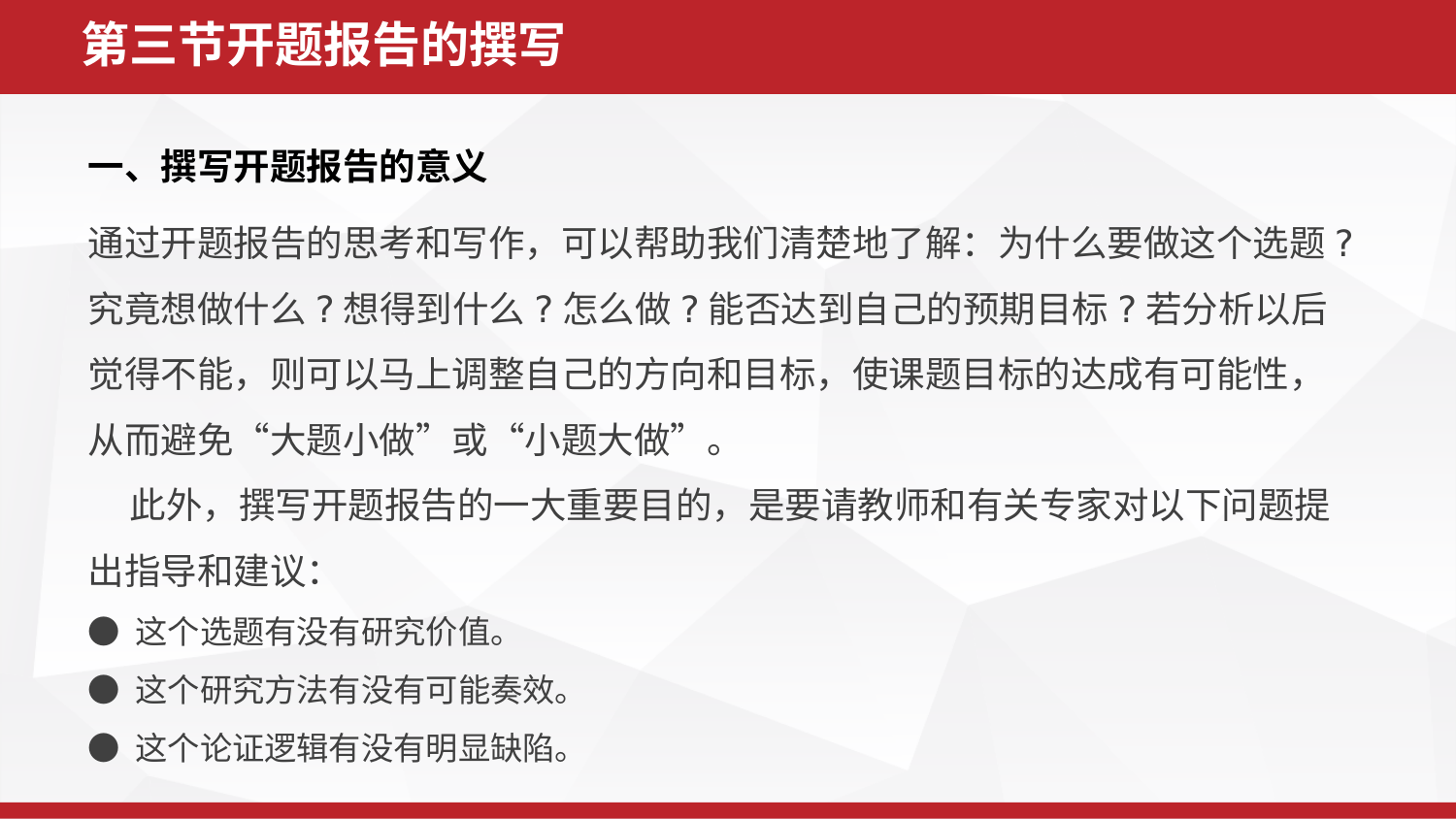

第三节开题报告的撰写
一、撰写开题报告的意义
通过开题报告的思考和写作，可以帮助我们清楚地了解：为什么要做这个选题?究竟想做什么?想得到什么?怎么做?能否达到自己的预期目标?若分析以后觉得不能，则可以马上调整自己的方向和目标，使课题目标的达成有可能性，从而避免“大题小做”或“小题大做”。
    此外，撰写开题报告的一大重要目的，是要请教师和有关专家对以下问题提出指导和建议：
● 这个选题有没有研究价值。
● 这个研究方法有没有可能奏效。
● 这个论证逻辑有没有明显缺陷。